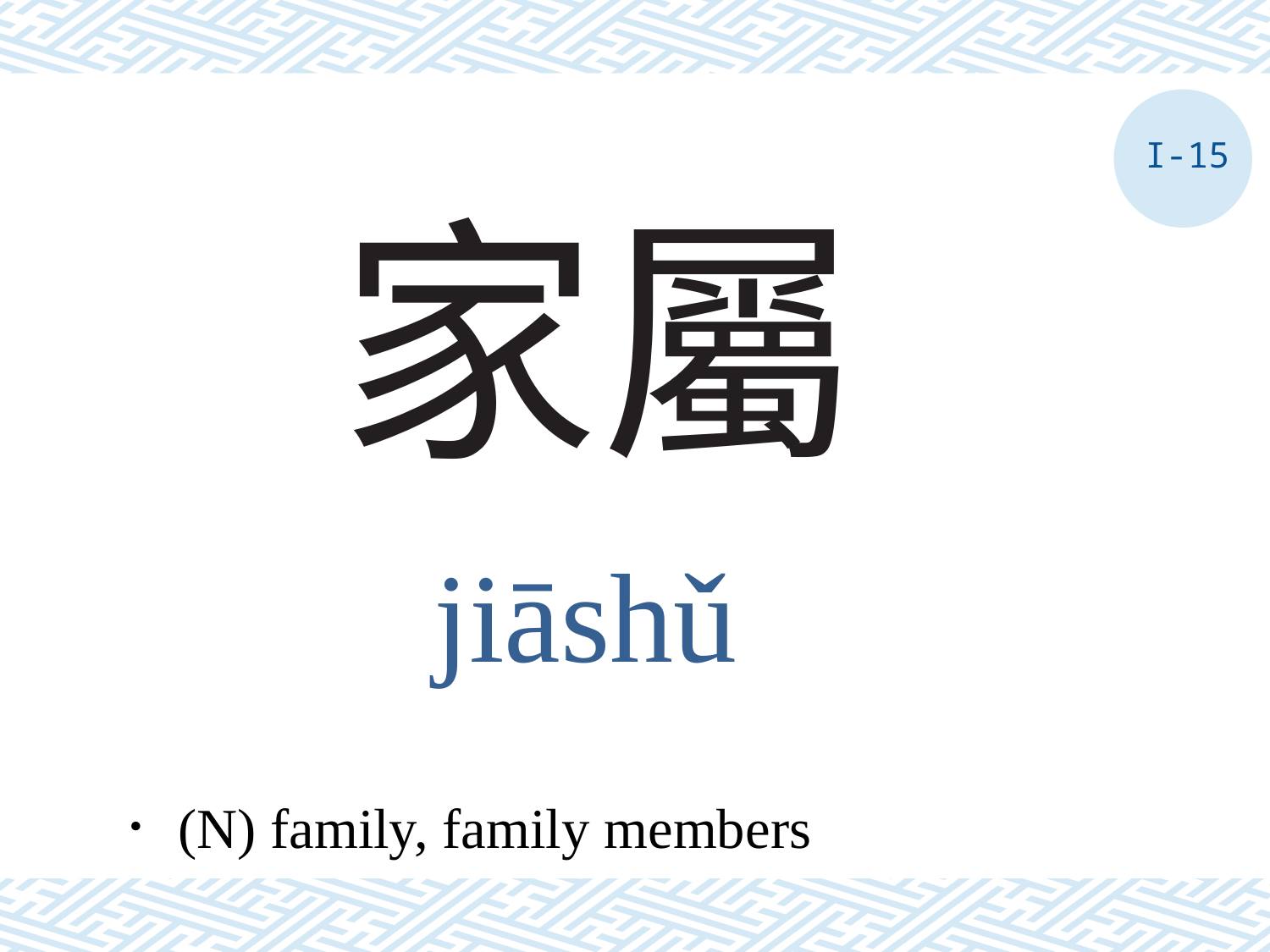

I-15

# 家屬
jiāshǔ
．(N) family, family members